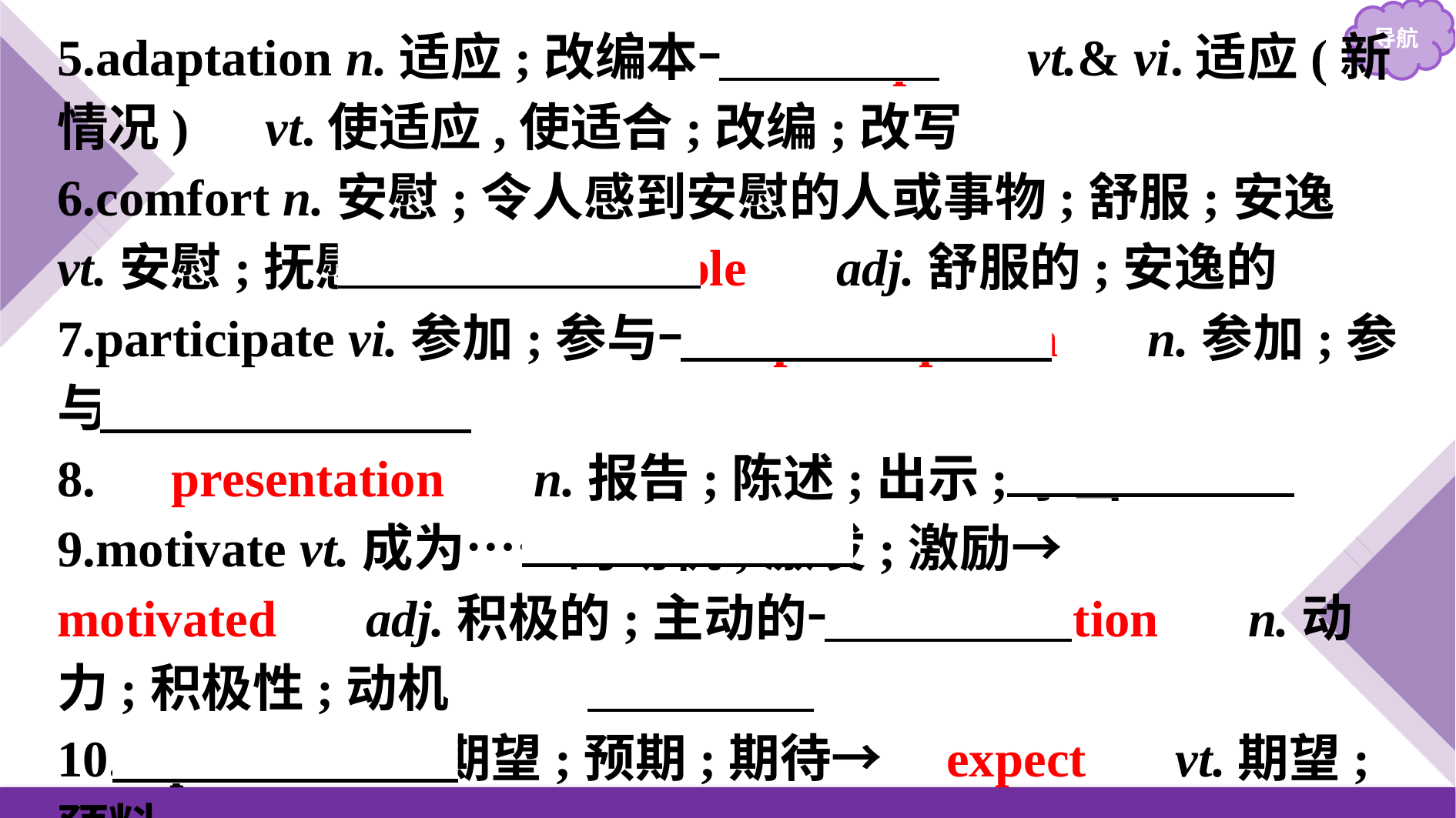

5.adaptation n.适应;改编本→　adapt　 vt.& vi.适应(新情况)　vt.使适应,使适合;改编;改写
6.comfort n.安慰;令人感到安慰的人或事物;舒服;安逸　vt.安慰;抚慰→　comfortable　 adj.舒服的;安逸的
7.participate vi.参加;参与→　participation　 n.参加;参与
8.　presentation　 n.报告;陈述;出示;拿出
9.motivate vt.成为……的动机;激发;激励→　motivated　 adj.积极的;主动的→　motivation　 n.动力;积极性;动机
10.expectation n.期望;预期;期待→　expect　 vt.期望;预料
11.applicant n.申请人→　apply　 vt.申请;应用;使用
→　application　 n.申请;应用